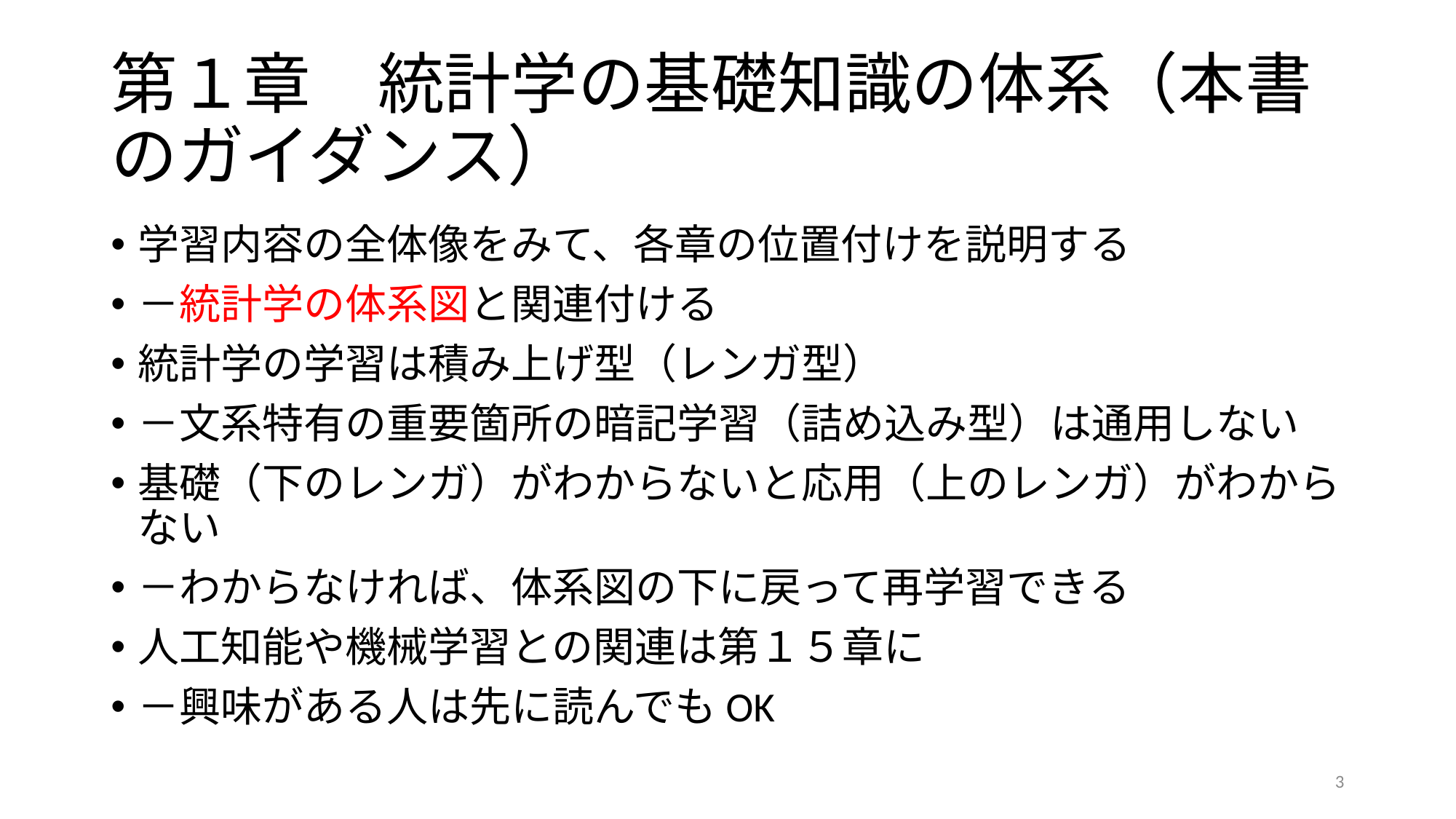

# 第１章　統計学の基礎知識の体系（本書のガイダンス）
学習内容の全体像をみて、各章の位置付けを説明する
－統計学の体系図と関連付ける
統計学の学習は積み上げ型（レンガ型）
－文系特有の重要箇所の暗記学習（詰め込み型）は通用しない
基礎（下のレンガ）がわからないと応用（上のレンガ）がわからない
－わからなければ、体系図の下に戻って再学習できる
人工知能や機械学習との関連は第１５章に
－興味がある人は先に読んでもOK

3